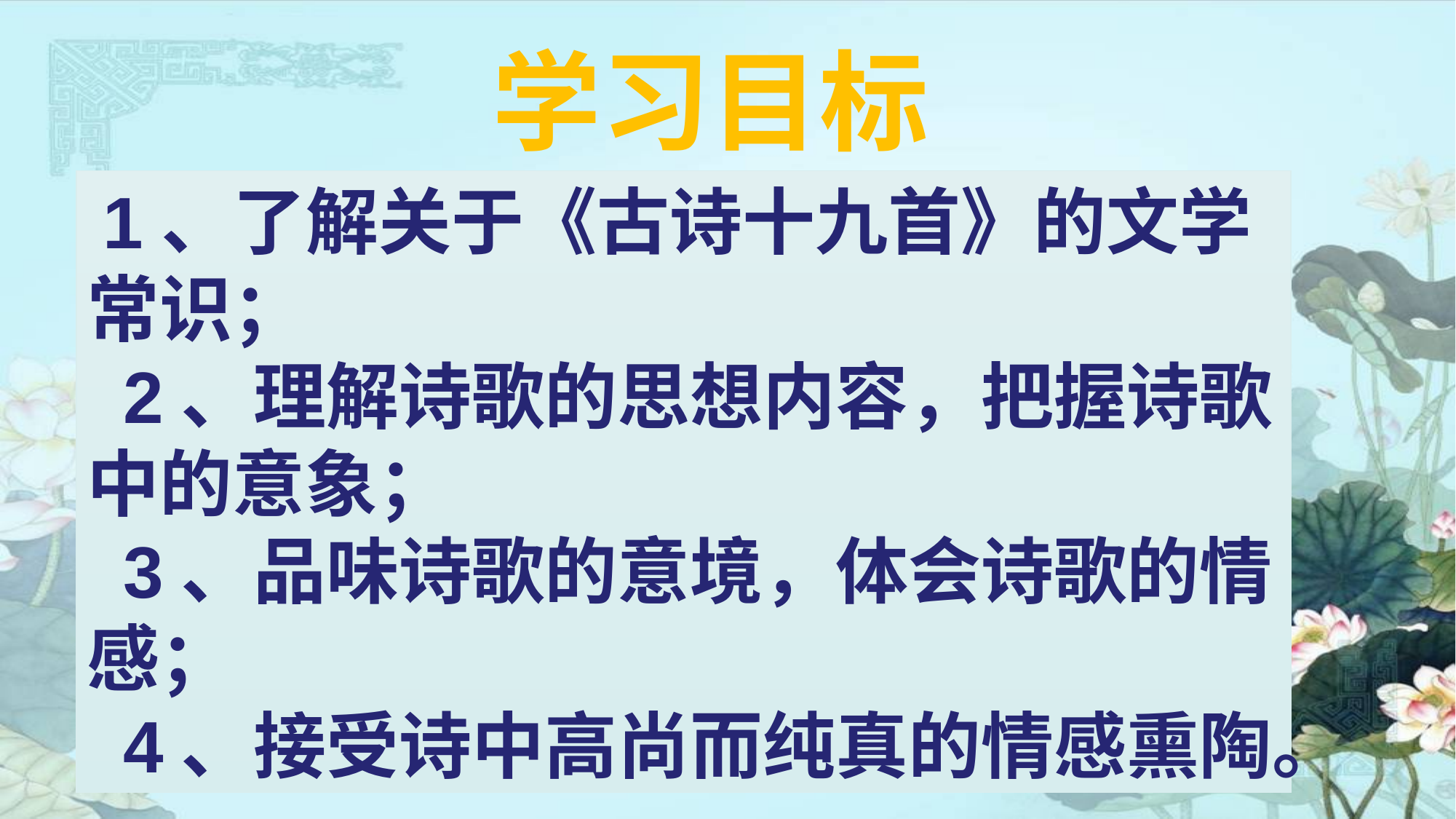

学习目标
1、了解关于《古诗十九首》的文学常识；
 2、理解诗歌的思想内容，把握诗歌中的意象；
 3、品味诗歌的意境，体会诗歌的情感；
 4、接受诗中高尚而纯真的情感熏陶。